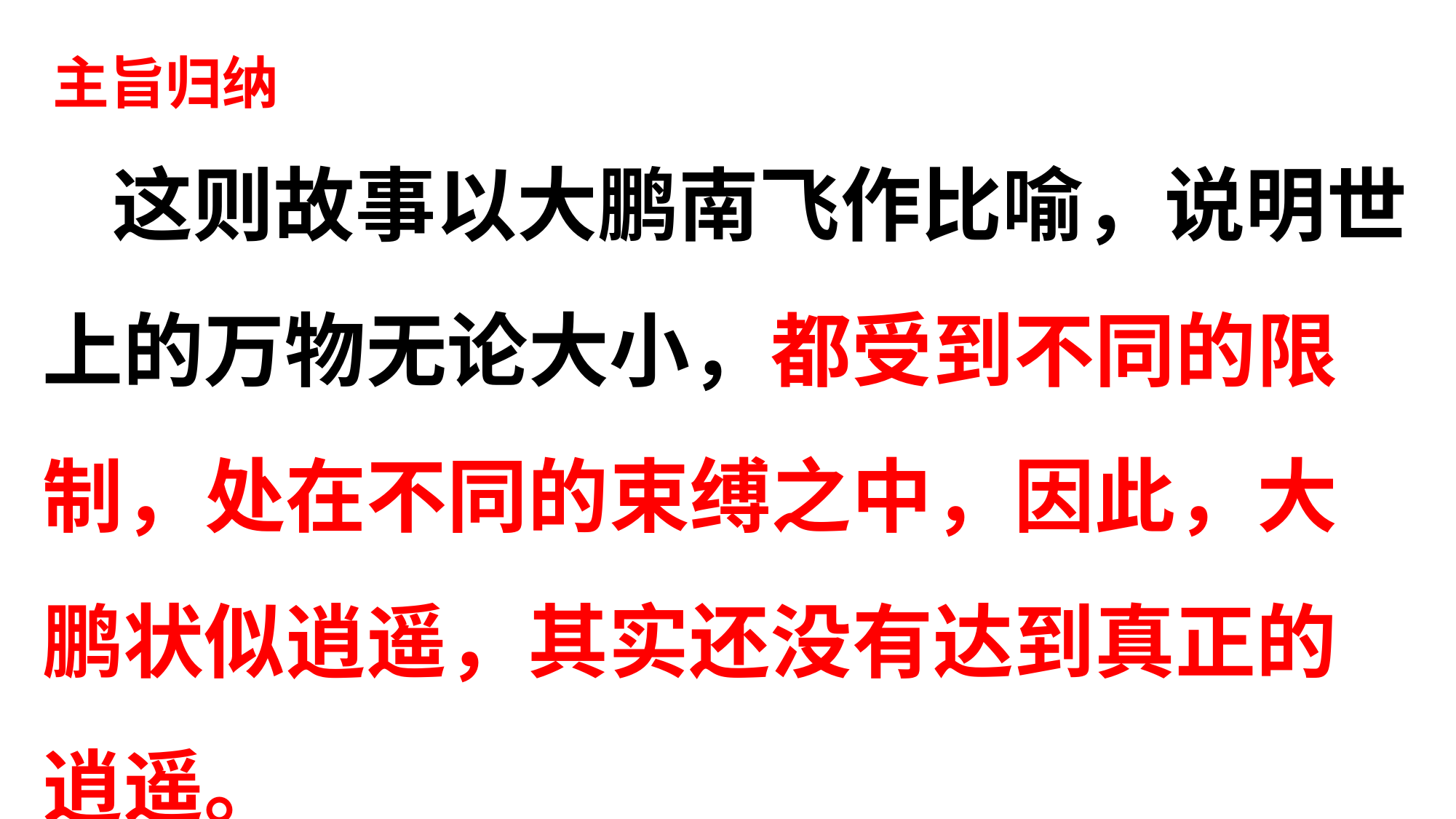

主旨归纳
    这则故事以大鹏南飞作比喻，说明世上的万物无论大小，都受到不同的限制，处在不同的束缚之中，因此，大鹏状似逍遥，其实还没有达到真正的逍遥。
状元成才路
状元成才路
状元成才路
状元成才路
状元成才路
状元成才路
状元成才路
状元成才路
状元成才路
状元成才路
状元成才路
状元成才路
状元成才路
状元成才路
状元成才路
状元成才路
状元成才路
状元成才路
状元成才路
状元成才路
状元成才路
状元成才路
状元成才路
状元成才路
状元成才路
状元成才路
状元成才路
状元成才路
状元成才路
状元成才路
状元成才路
状元成才路
状元成才路
状元成才路
状元成才路
状元成才路
状元成才路
状元成才路
状元成才路
状元成才路
状元成才路
状元成才路
状元成才路
状元成才路
状元成才路
状元成才路
状元成才路
状元成才路
状元成才路
状元成才路
状元成才路
状元成才路
状元成才路
状元成才路
状元成才路
状元成才路
状元成才路
状元成才路
状元成才路
状元成才路
状元成才路
状元成才路
状元成才路
状元成才路
状元成才路
状元成才路
状元成才路
状元成才路
状元成才路
状元成才路
状元成才路
状元成才路
状元成才路
状元成才路
状元成才路
状元成才路
状元成才路
状元成才路
状元成才路
状元成才路
状元成才路
状元成才路
状元成才路
状元成才路
状元成才路
状元成才路
状元成才路
状元成才路
状元成才路
状元成才路
状元成才路
状元成才路
状元成才路
状元成才路
状元成才路
状元成才路
状元成才路
状元成才路
状元成才路
状元成才路